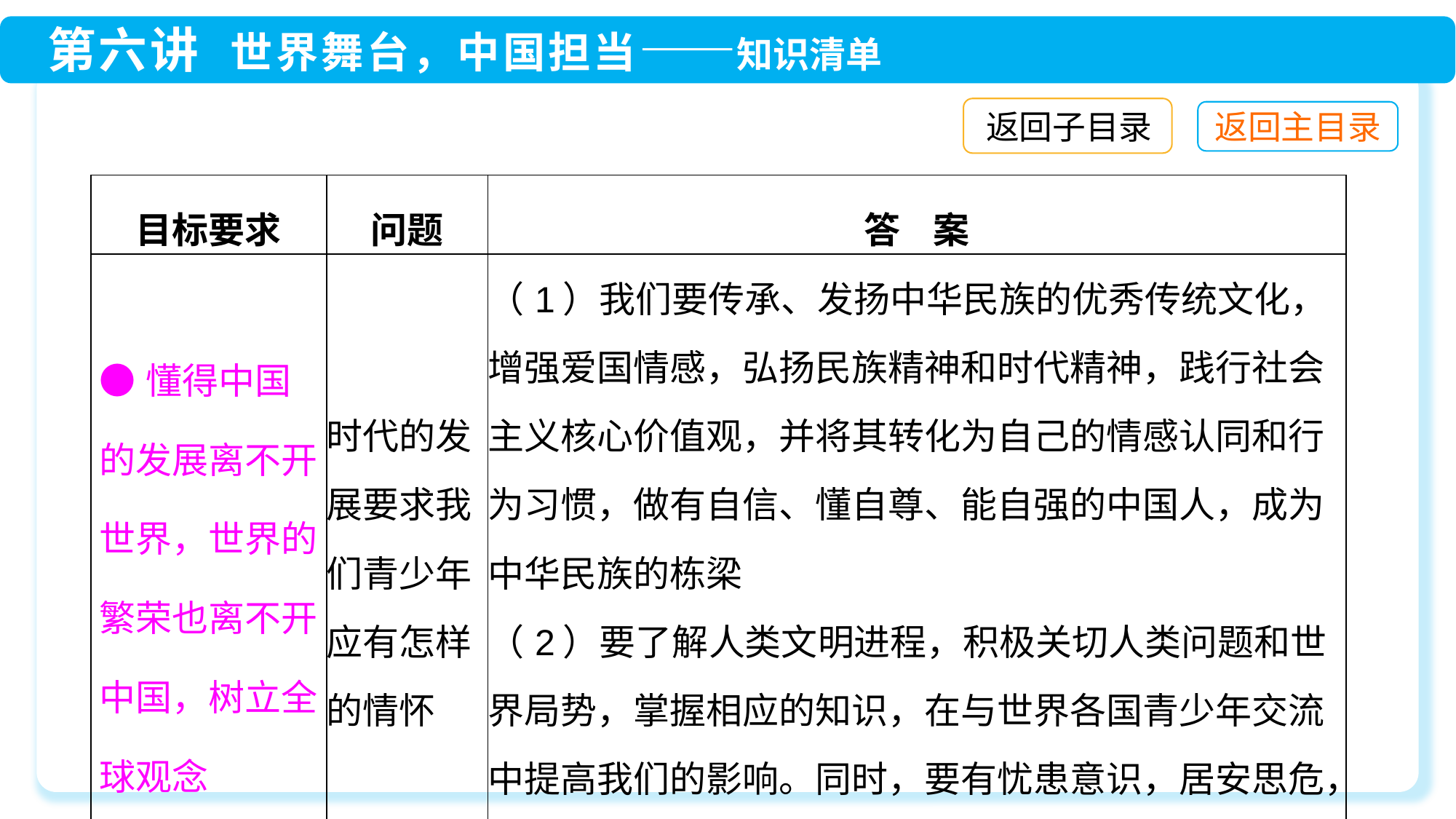

返回子目录
| 目标要求 | 问题 | 答 案 |
| --- | --- | --- |
| ●懂得中国的发展离不开世界，世界的繁荣也离不开中国，树立全球观念 | 时代的发展要求我们青少年应有怎样的情怀 | （1）我们要传承、发扬中华民族的优秀传统文化，增强爱国情感，弘扬民族精神和时代精神，践行社会主义核心价值观，并将其转化为自己的情感认同和行为习惯，做有自信、懂自尊、能自强的中国人，成为中华民族的栋梁 （2）要了解人类文明进程，积极关切人类问题和世界局势，掌握相应的知识，在与世界各国青少年交流中提高我们的影响。同时，要有忧患意识，居安思危，在世界复杂多变的环境中提高改变世界的素质和能力 |